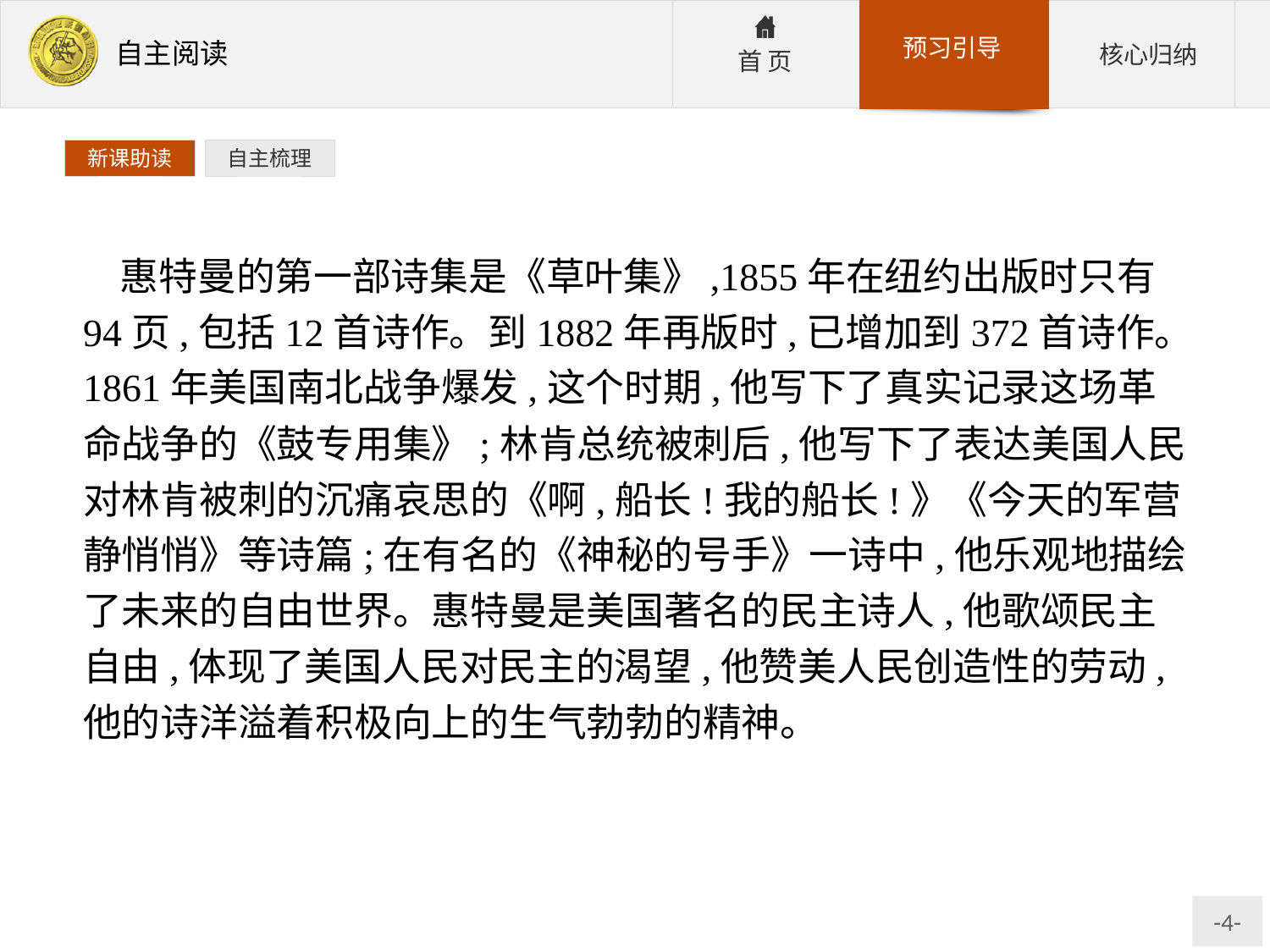

新课助读
自主梳理
惠特曼的第一部诗集是《草叶集》,1855年在纽约出版时只有94页,包括12首诗作。到1882年再版时,已增加到372首诗作。1861年美国南北战争爆发,这个时期,他写下了真实记录这场革命战争的《鼓专用集》;林肯总统被刺后,他写下了表达美国人民对林肯被刺的沉痛哀思的《啊,船长!我的船长!》《今天的军营静悄悄》等诗篇;在有名的《神秘的号手》一诗中,他乐观地描绘了未来的自由世界。惠特曼是美国著名的民主诗人,他歌颂民主自由,体现了美国人民对民主的渴望,他赞美人民创造性的劳动,他的诗洋溢着积极向上的生气勃勃的精神。